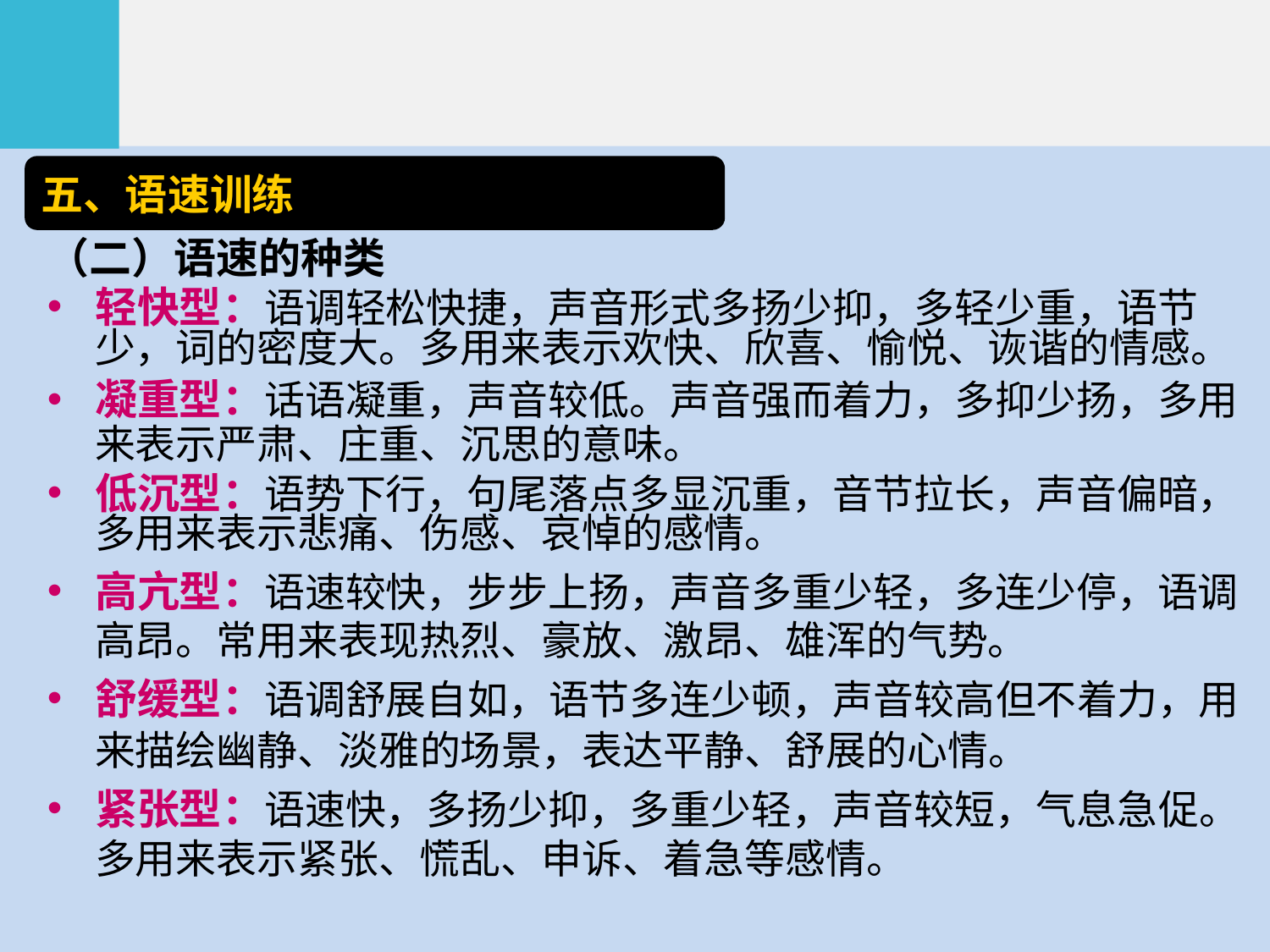

五、语速训练

（二）语速的种类
轻快型：语调轻松快捷，声音形式多扬少抑，多轻少重，语节少，词的密度大。多用来表示欢快、欣喜、愉悦、诙谐的情感。
凝重型：话语凝重，声音较低。声音强而着力，多抑少扬，多用来表示严肃、庄重、沉思的意味。
低沉型：语势下行，句尾落点多显沉重，音节拉长，声音偏暗，多用来表示悲痛、伤感、哀悼的感情。
高亢型：语速较快，步步上扬，声音多重少轻，多连少停，语调高昂。常用来表现热烈、豪放、激昂、雄浑的气势。
舒缓型：语调舒展自如，语节多连少顿，声音较高但不着力，用来描绘幽静、淡雅的场景，表达平静、舒展的心情。
紧张型：语速快，多扬少抑，多重少轻，声音较短，气息急促。多用来表示紧张、慌乱、申诉、着急等感情。